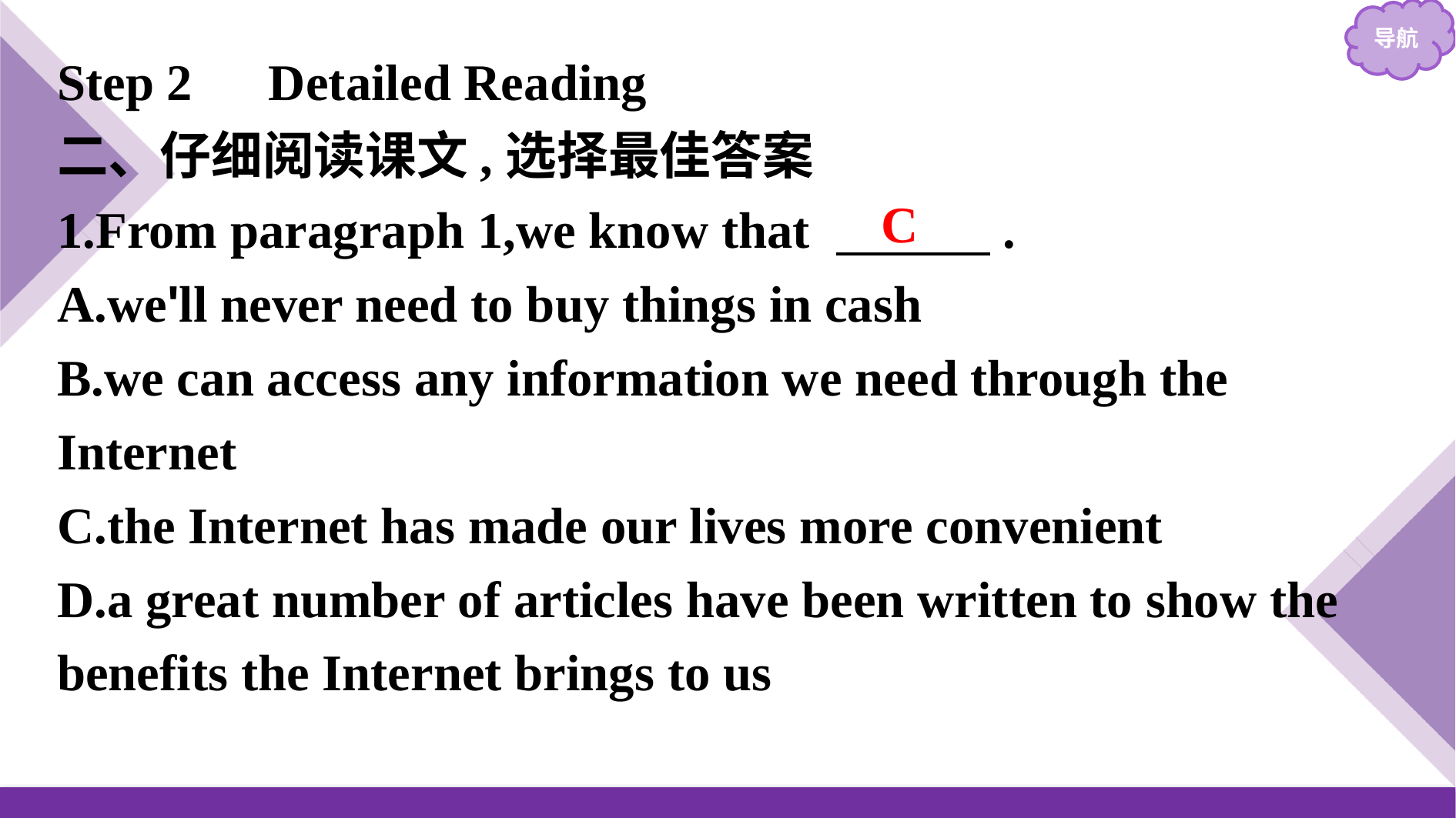

Step 2　Detailed Reading
二、仔细阅读课文,选择最佳答案
1.From paragraph 1,we know that 　　　.
A.we'll never need to buy things in cash
B.we can access any information we need through the Internet
C.the Internet has made our lives more convenient
D.a great number of articles have been written to show the benefits the Internet brings to us
C